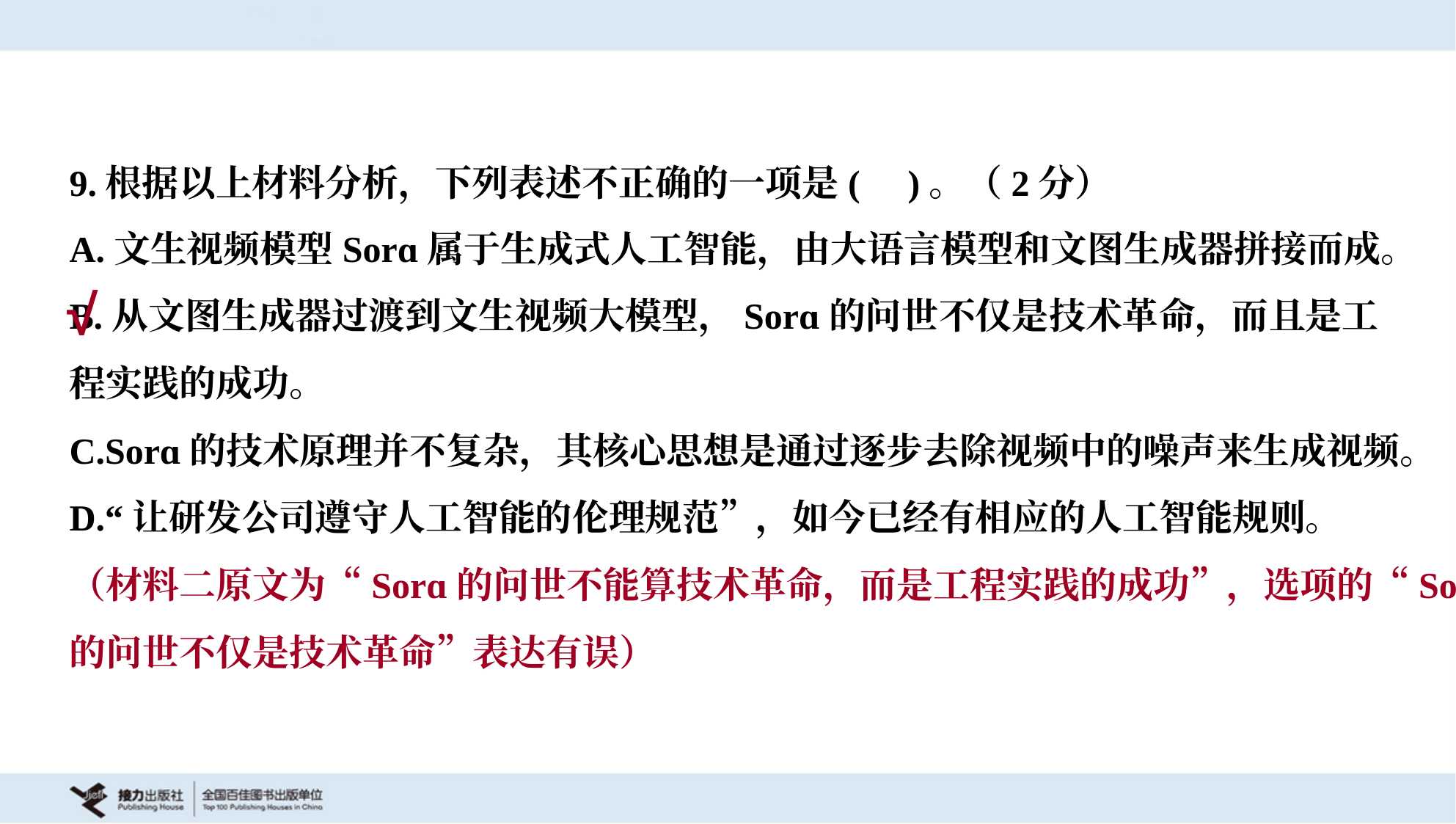

9.根据以上材料分析，下列表述不正确的一项是(     )。（2分）
A.文生视频模型Sorɑ属于生成式人工智能，由大语言模型和文图生成器拼接而成。
B.从文图生成器过渡到文生视频大模型，Sorɑ的问世不仅是技术革命，而且是工
程实践的成功。
C.Sorɑ的技术原理并不复杂，其核心思想是通过逐步去除视频中的噪声来生成视频。
D.“让研发公司遵守人工智能的伦理规范”，如今已经有相应的人工智能规则。
√
（材料二原文为“Sorɑ的问世不能算技术革命，而是工程实践的成功”，选项的“Sorɑ
的问世不仅是技术革命”表达有误）